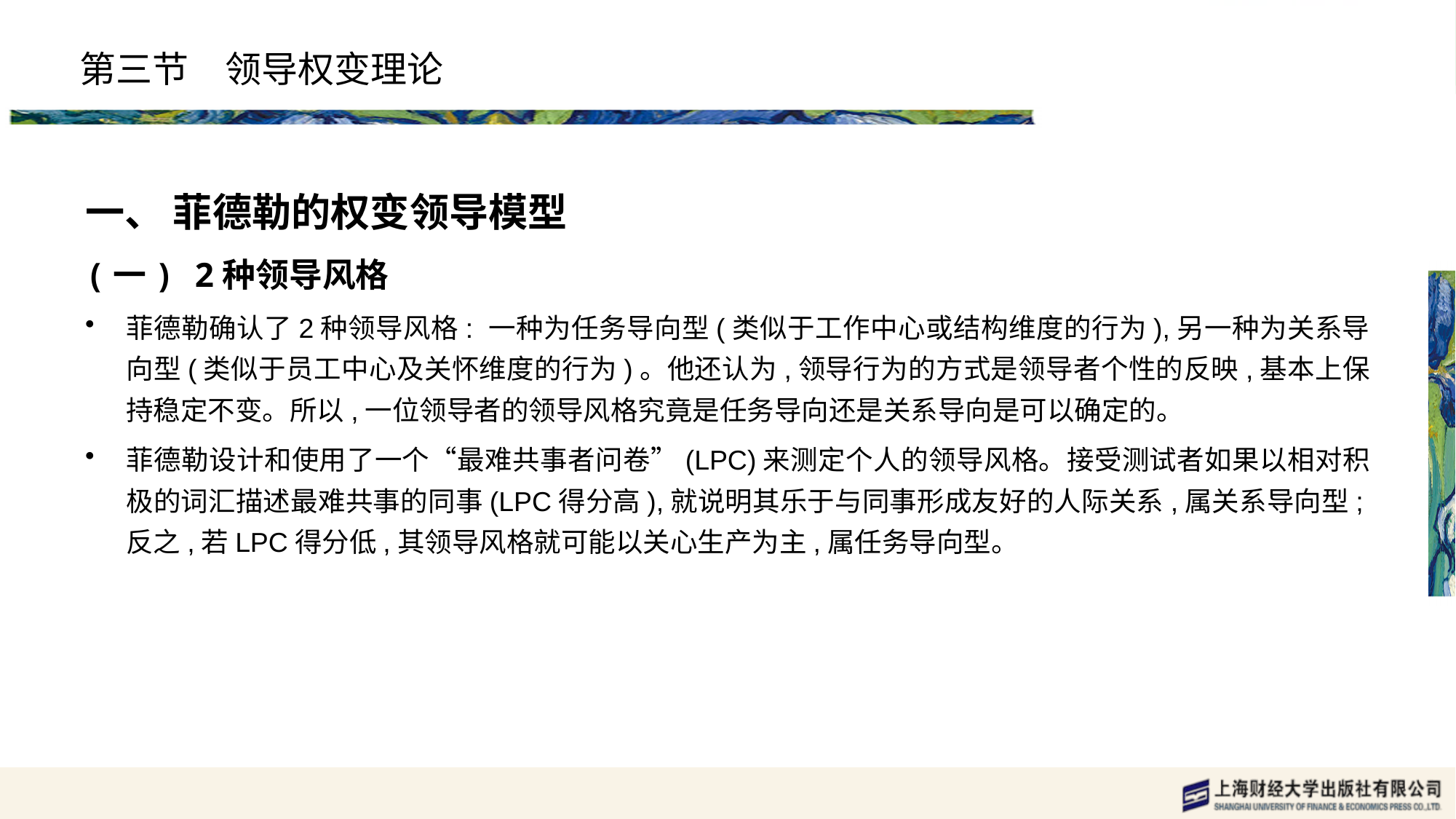

# 第三节　领导权变理论
一、 菲德勒的权变领导模型
(一) 2种领导风格
菲德勒确认了2种领导风格: 一种为任务导向型(类似于工作中心或结构维度的行为),另一种为关系导向型(类似于员工中心及关怀维度的行为)。他还认为,领导行为的方式是领导者个性的反映,基本上保持稳定不变。所以,一位领导者的领导风格究竟是任务导向还是关系导向是可以确定的。
菲德勒设计和使用了一个“最难共事者问卷”(LPC)来测定个人的领导风格。接受测试者如果以相对积极的词汇描述最难共事的同事(LPC得分高),就说明其乐于与同事形成友好的人际关系,属关系导向型;反之,若LPC得分低,其领导风格就可能以关心生产为主,属任务导向型。